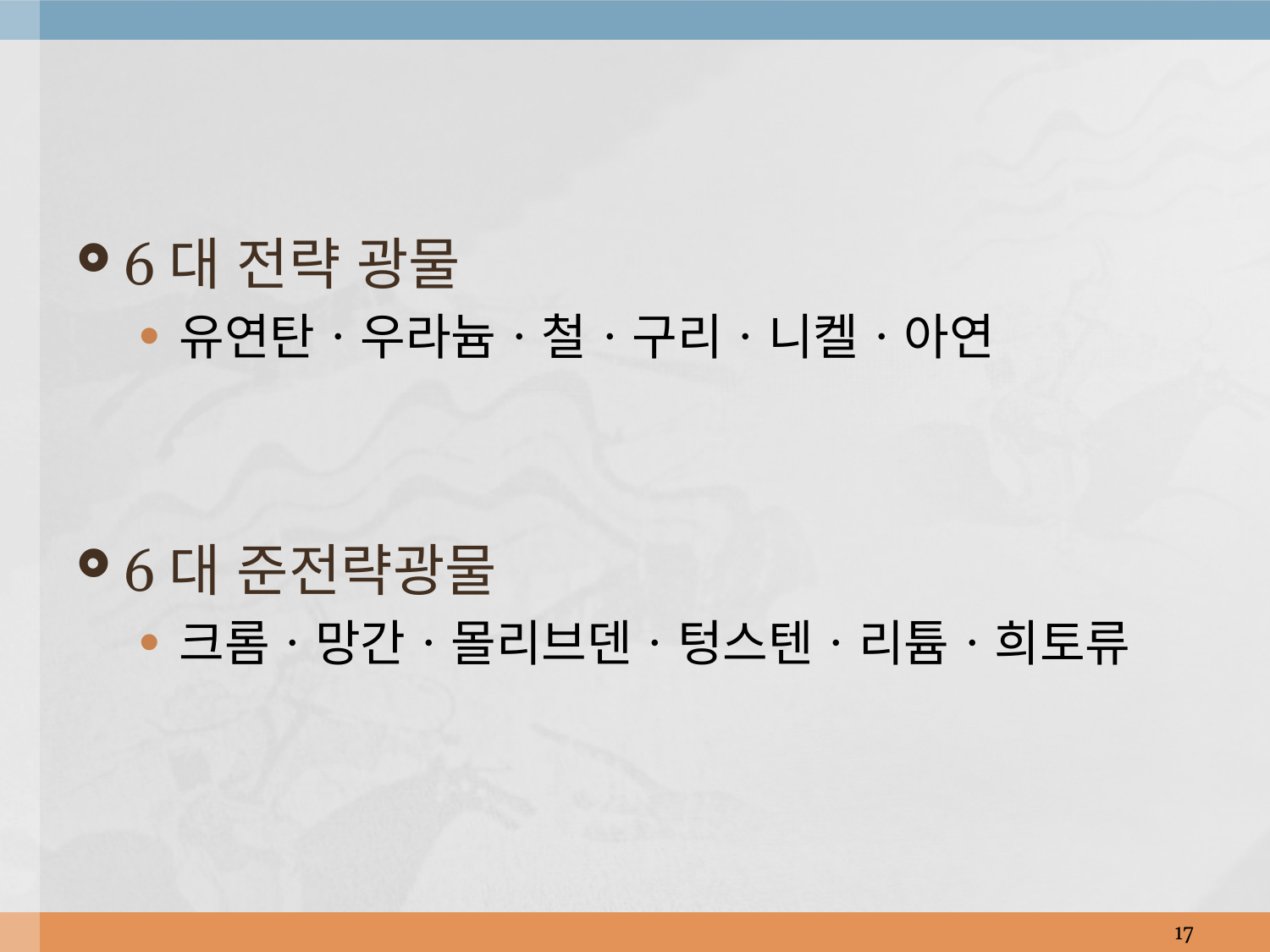

6대 전략 광물
유연탄ㆍ우라늄ㆍ철ㆍ구리ㆍ니켈ㆍ아연

6대 준전략광물
크롬ㆍ망간ㆍ몰리브덴ㆍ텅스텐ㆍ리튬ㆍ희토류

17